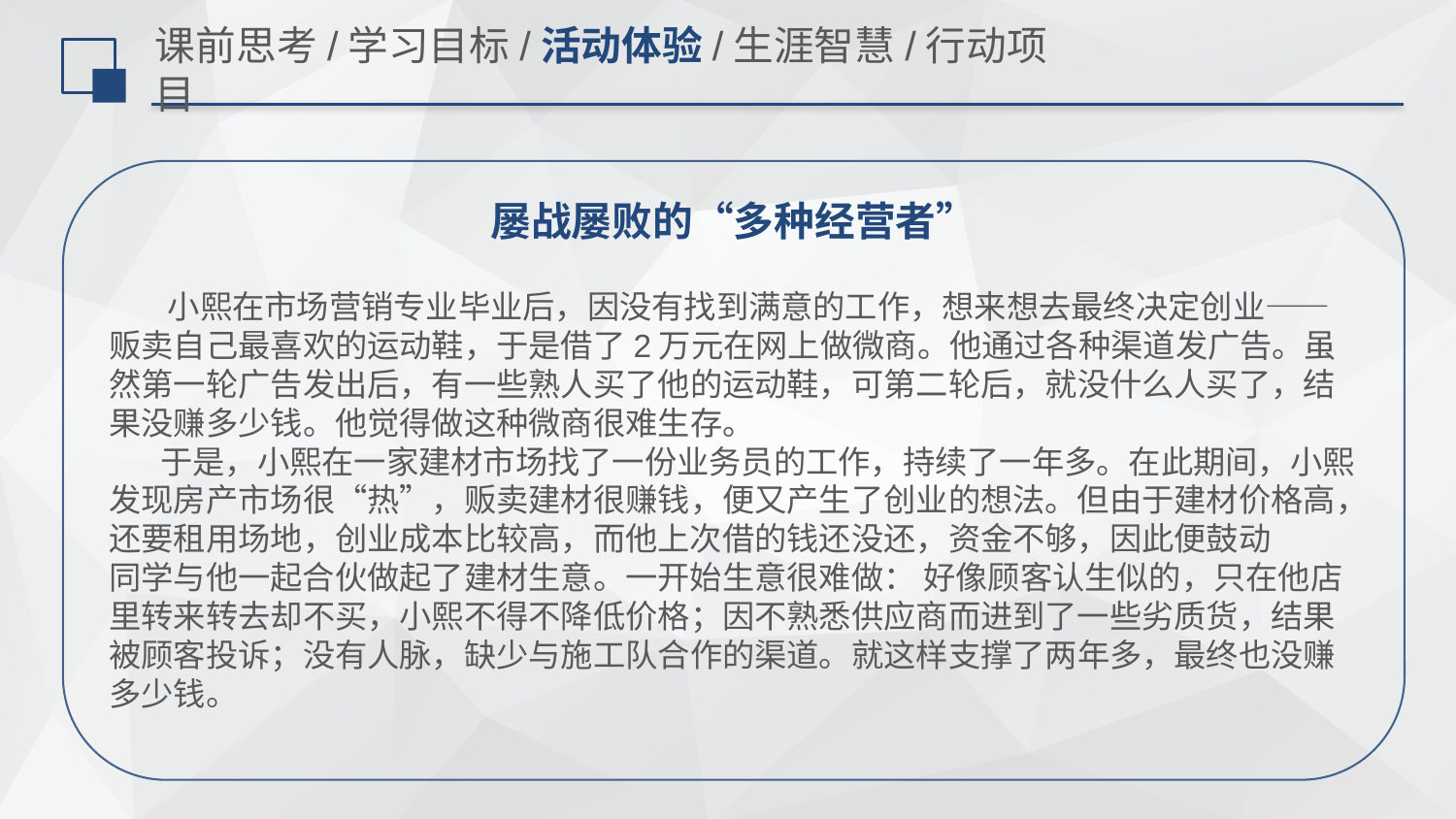

# 课前思考/学习目标/活动体验/生涯智慧/行动项目

屡战屡败的“多种经营者”
       小熙在市场营销专业毕业后，因没有找到满意的工作，想来想去最终决定创业——贩卖自己最喜欢的运动鞋，于是借了2万元在网上做微商。他通过各种渠道发广告。虽然第一轮广告发出后，有一些熟人买了他的运动鞋，可第二轮后，就没什么人买了，结果没赚多少钱。他觉得做这种微商很难生存。
      于是，小熙在一家建材市场找了一份业务员的工作，持续了一年多。在此期间，小熙发现房产市场很“热”，贩卖建材很赚钱，便又产生了创业的想法。但由于建材价格高，还要租用场地，创业成本比较高，而他上次借的钱还没还，资金不够，因此便鼓动
同学与他一起合伙做起了建材生意。一开始生意很难做： 好像顾客认生似的，只在他店里转来转去却不买，小熙不得不降低价格；因不熟悉供应商而进到了一些劣质货，结果被顾客投诉；没有人脉，缺少与施工队合作的渠道。就这样支撑了两年多，最终也没赚多少钱。